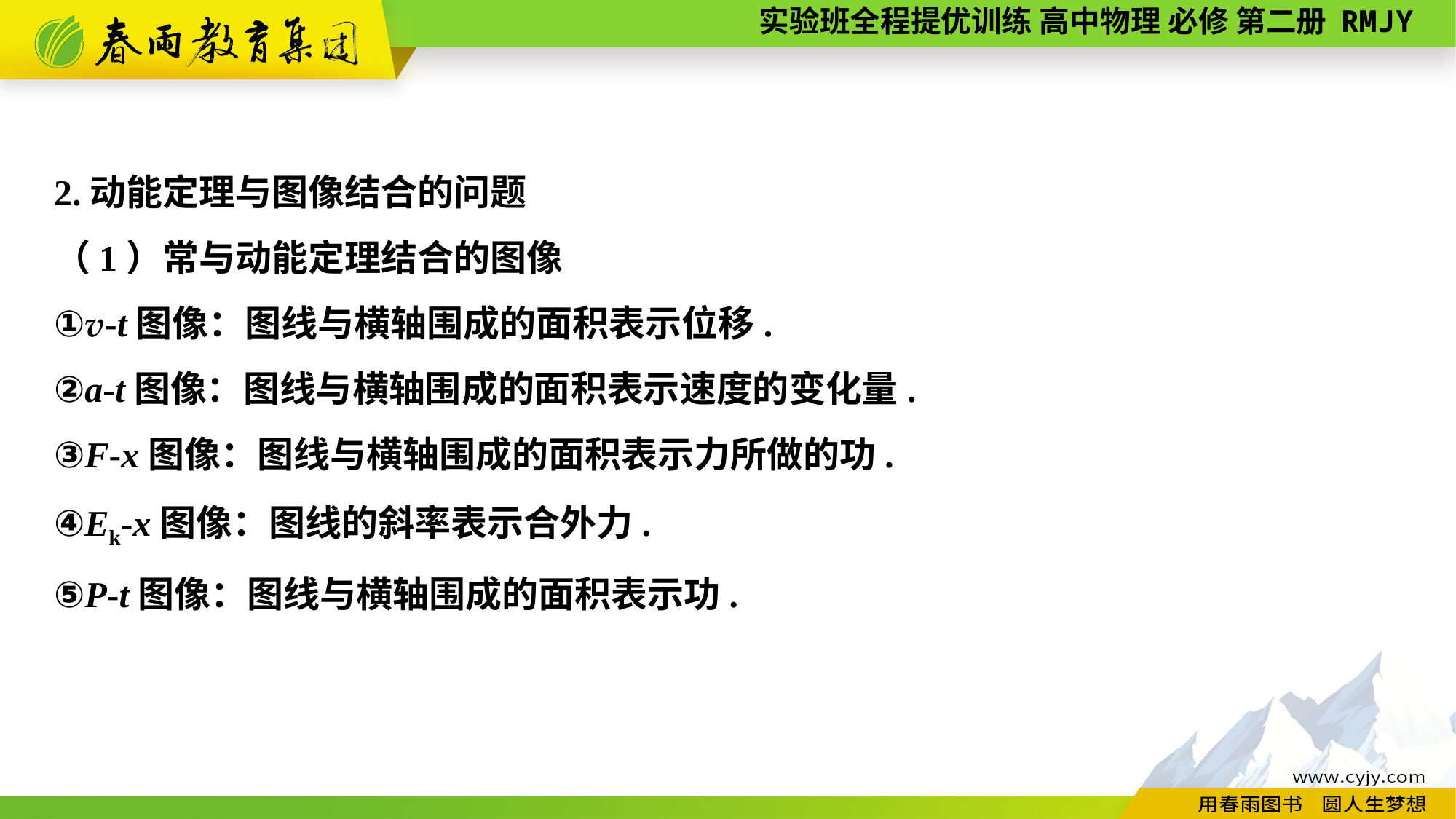

2.动能定理与图像结合的问题
（1）常与动能定理结合的图像
①v-t图像：图线与横轴围成的面积表示位移.
②a-t图像：图线与横轴围成的面积表示速度的变化量.
③F-x图像：图线与横轴围成的面积表示力所做的功.
④Ek-x图像：图线的斜率表示合外力.
⑤P-t图像：图线与横轴围成的面积表示功.